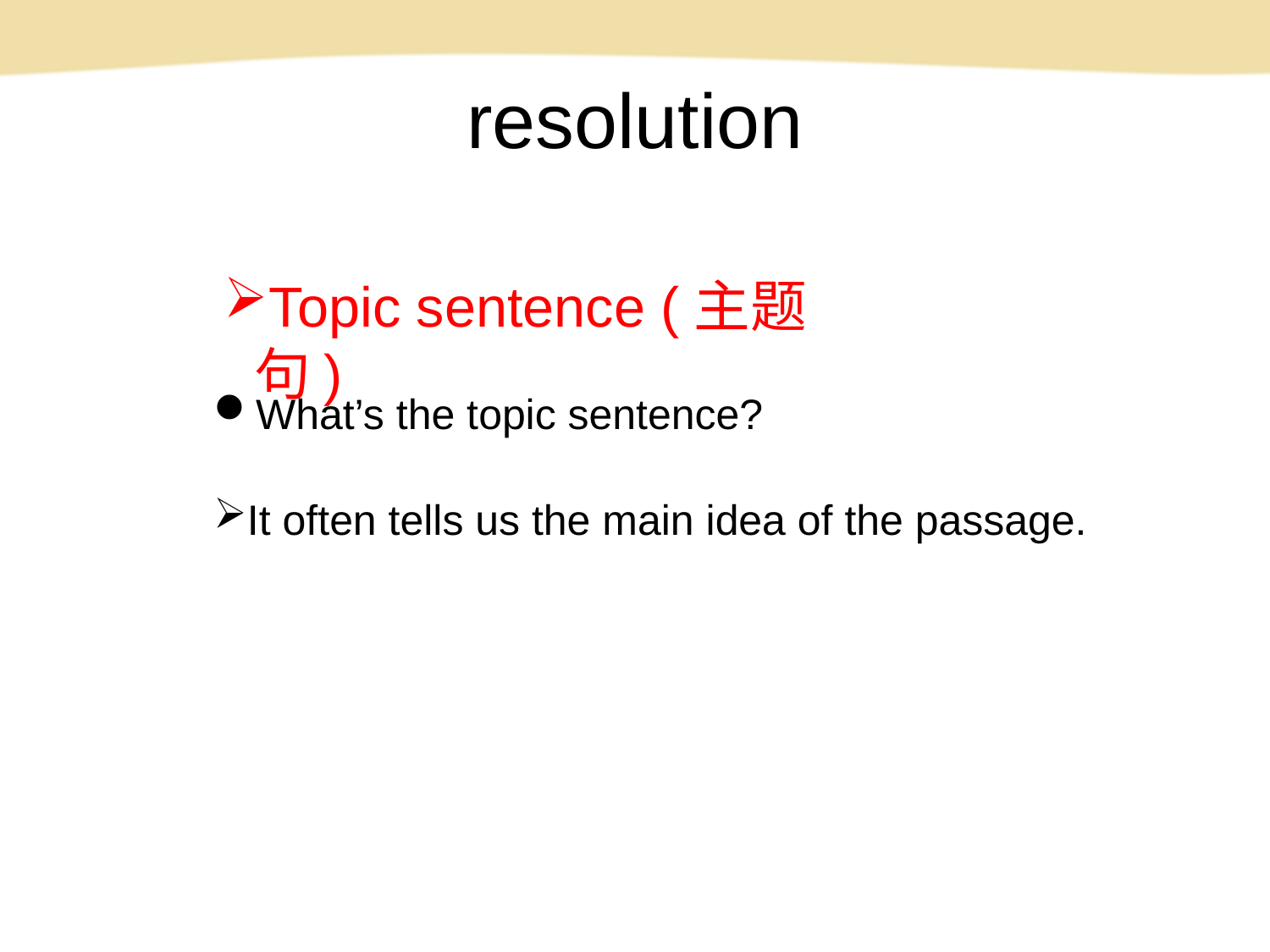

# resolution
Topic sentence (主题句)
What’s the topic sentence?组卷网
学科网

It often tells us the main idea of the passage.